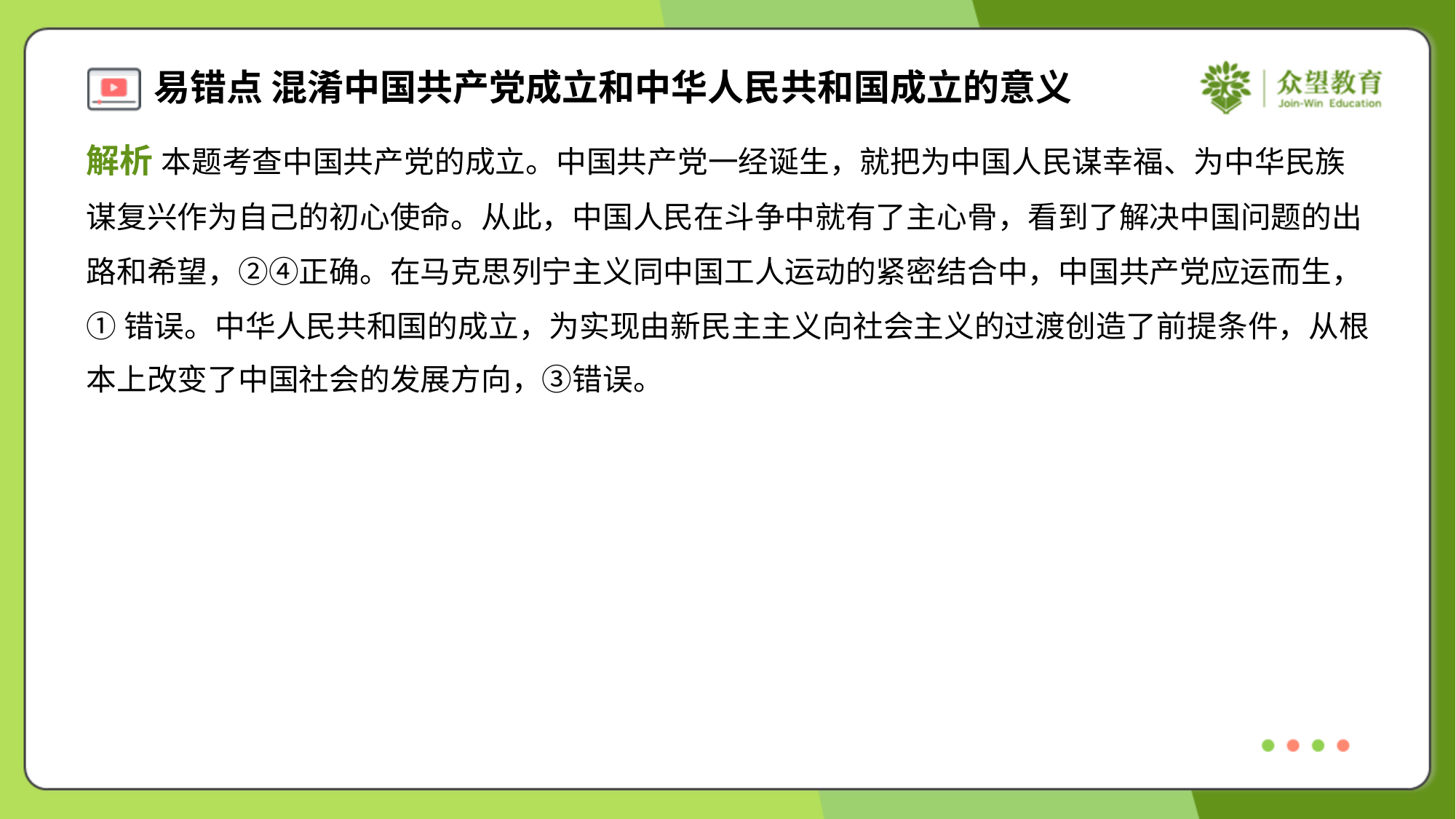

解析 本题考查中国共产党的成立。中国共产党一经诞生，就把为中国人民谋幸福、为中华民族
谋复兴作为自己的初心使命。从此，中国人民在斗争中就有了主心骨，看到了解决中国问题的出
路和希望，②④正确。在马克思列宁主义同中国工人运动的紧密结合中，中国共产党应运而生，
①错误。中华人民共和国的成立，为实现由新民主主义向社会主义的过渡创造了前提条件，从根
本上改变了中国社会的发展方向，③错误。